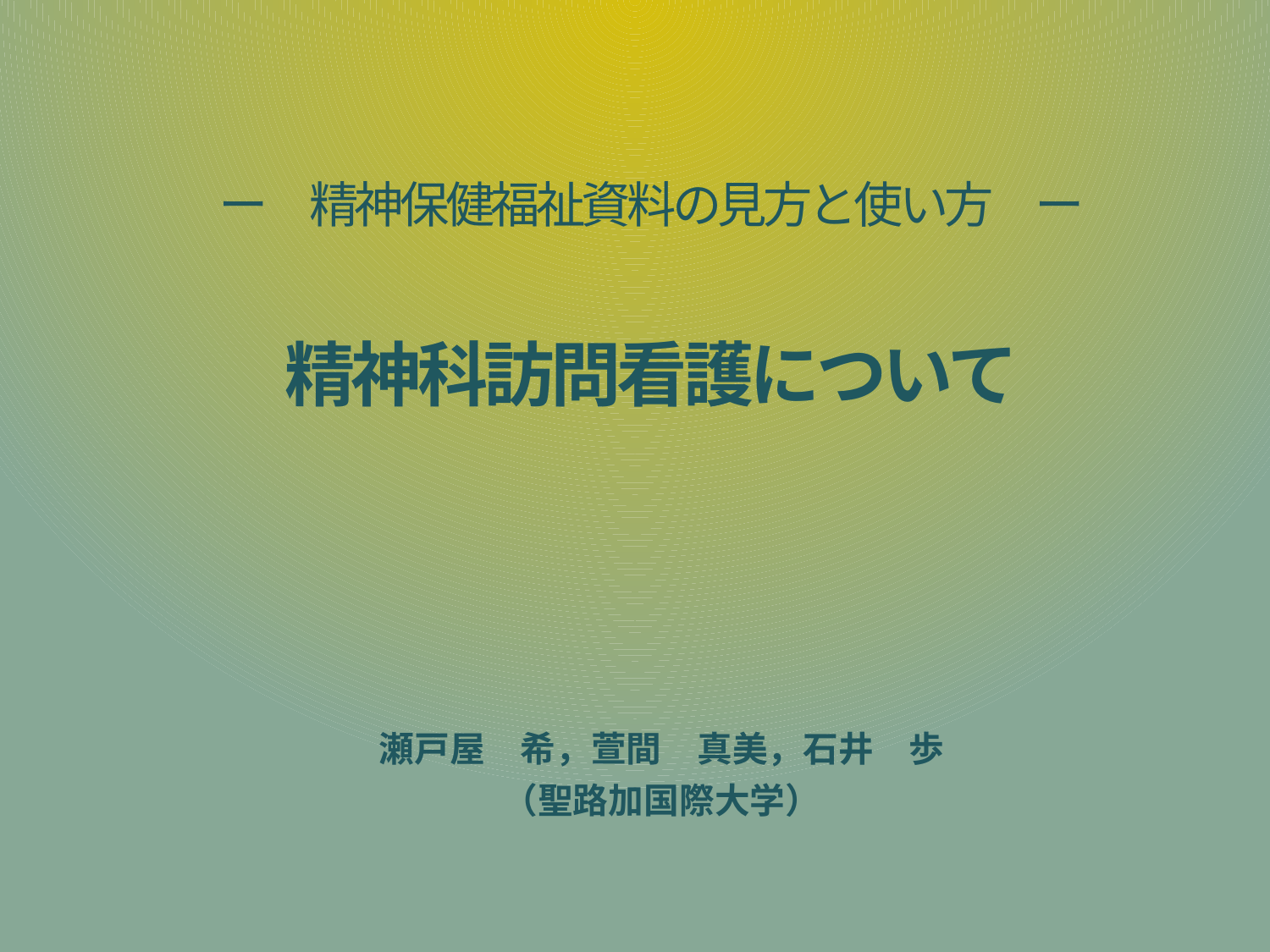

# ー　精神保健福祉資料の見方と使い方　ー 精神科訪問看護について
瀬戸屋　希，萱間　真美，石井　歩
（聖路加国際大学）